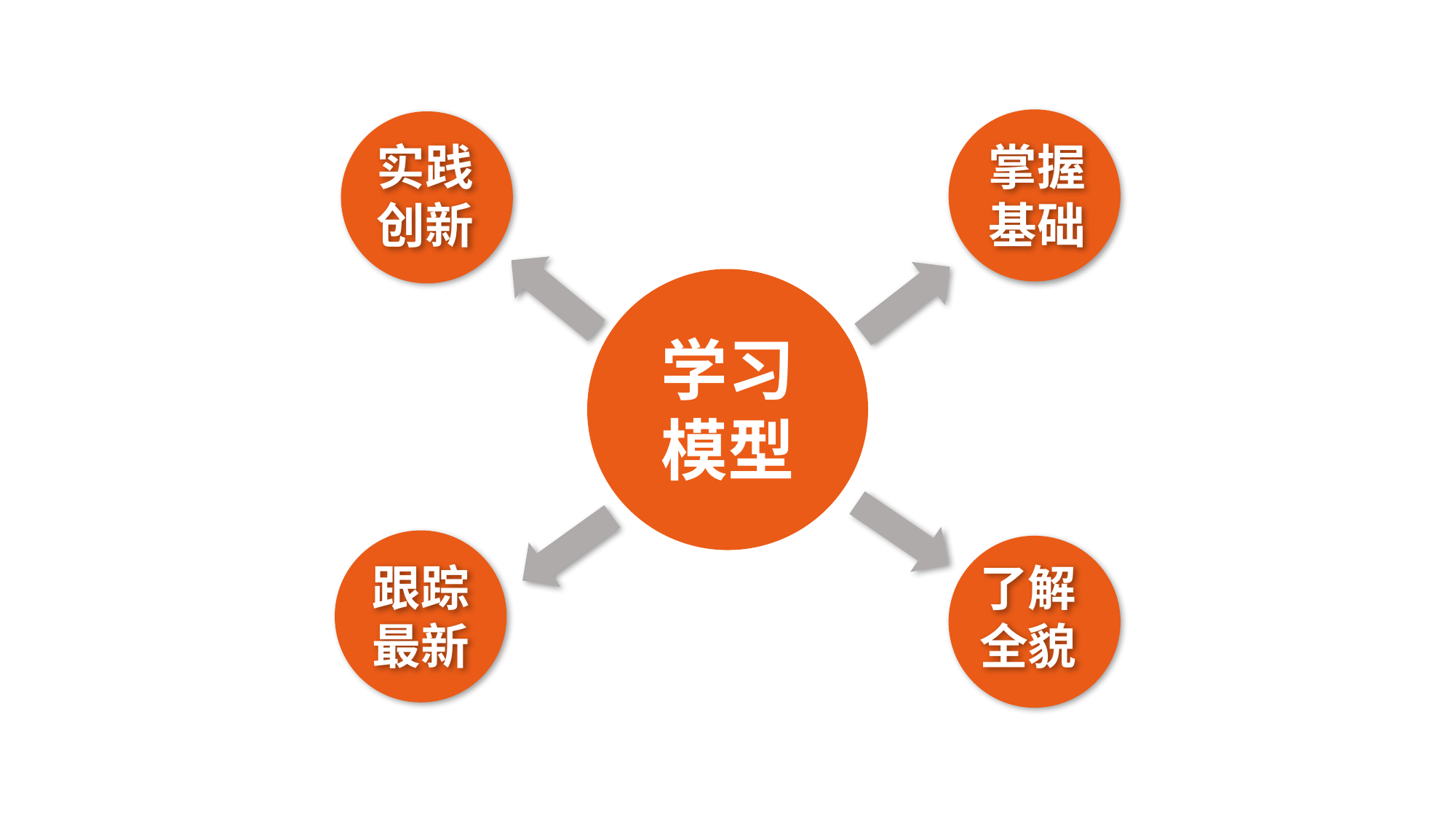

获取
知识

实践
创新
掌握基础

学习模型

跟踪
最新
了解全貌